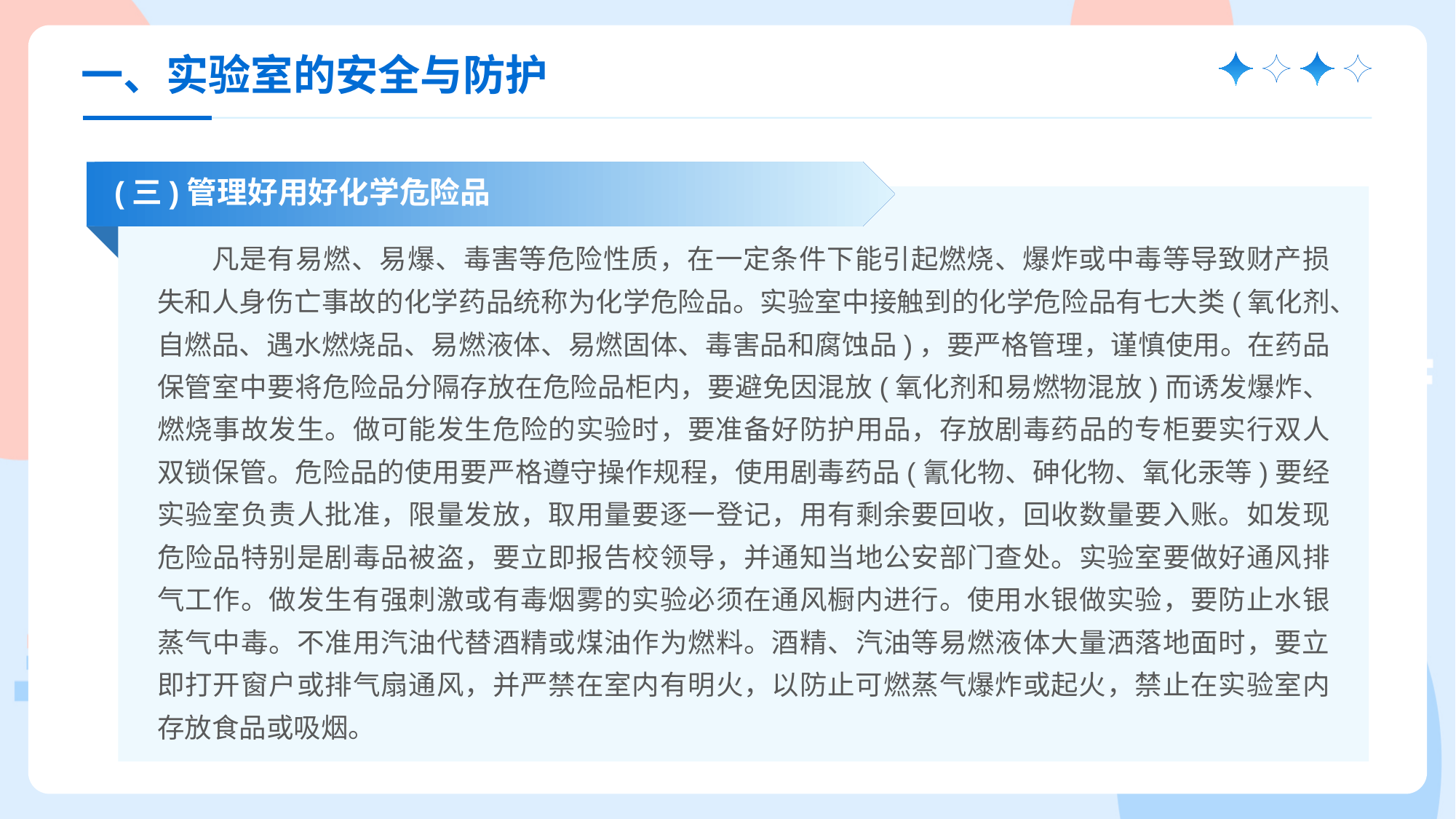

一、实验室的安全与防护
(三)管理好用好化学危险品

凡是有易燃、易爆、毒害等危险性质，在一定条件下能引起燃烧、爆炸或中毒等导致财产损失和人身伤亡事故的化学药品统称为化学危险品。实验室中接触到的化学危险品有七大类(氧化剂、自燃品、遇水燃烧品、易燃液体、易燃固体、毒害品和腐蚀品)，要严格管理，谨慎使用。在药品保管室中要将危险品分隔存放在危险品柜内，要避免因混放(氧化剂和易燃物混放)而诱发爆炸、燃烧事故发生。做可能发生危险的实验时，要准备好防护用品，存放剧毒药品的专柜要实行双人双锁保管。危险品的使用要严格遵守操作规程，使用剧毒药品(氰化物、砷化物、氧化汞等)要经实验室负责人批准，限量发放，取用量要逐一登记，用有剩余要回收，回收数量要入账。如发现危险品特别是剧毒品被盗，要立即报告校领导，并通知当地公安部门查处。实验室要做好通风排气工作。做发生有强刺激或有毒烟雾的实验必须在通风橱内进行。使用水银做实验，要防止水银蒸气中毒。不准用汽油代替酒精或煤油作为燃料。酒精、汽油等易燃液体大量洒落地面时，要立即打开窗户或排气扇通风，并严禁在室内有明火，以防止可燃蒸气爆炸或起火，禁止在实验室内存放食品或吸烟。